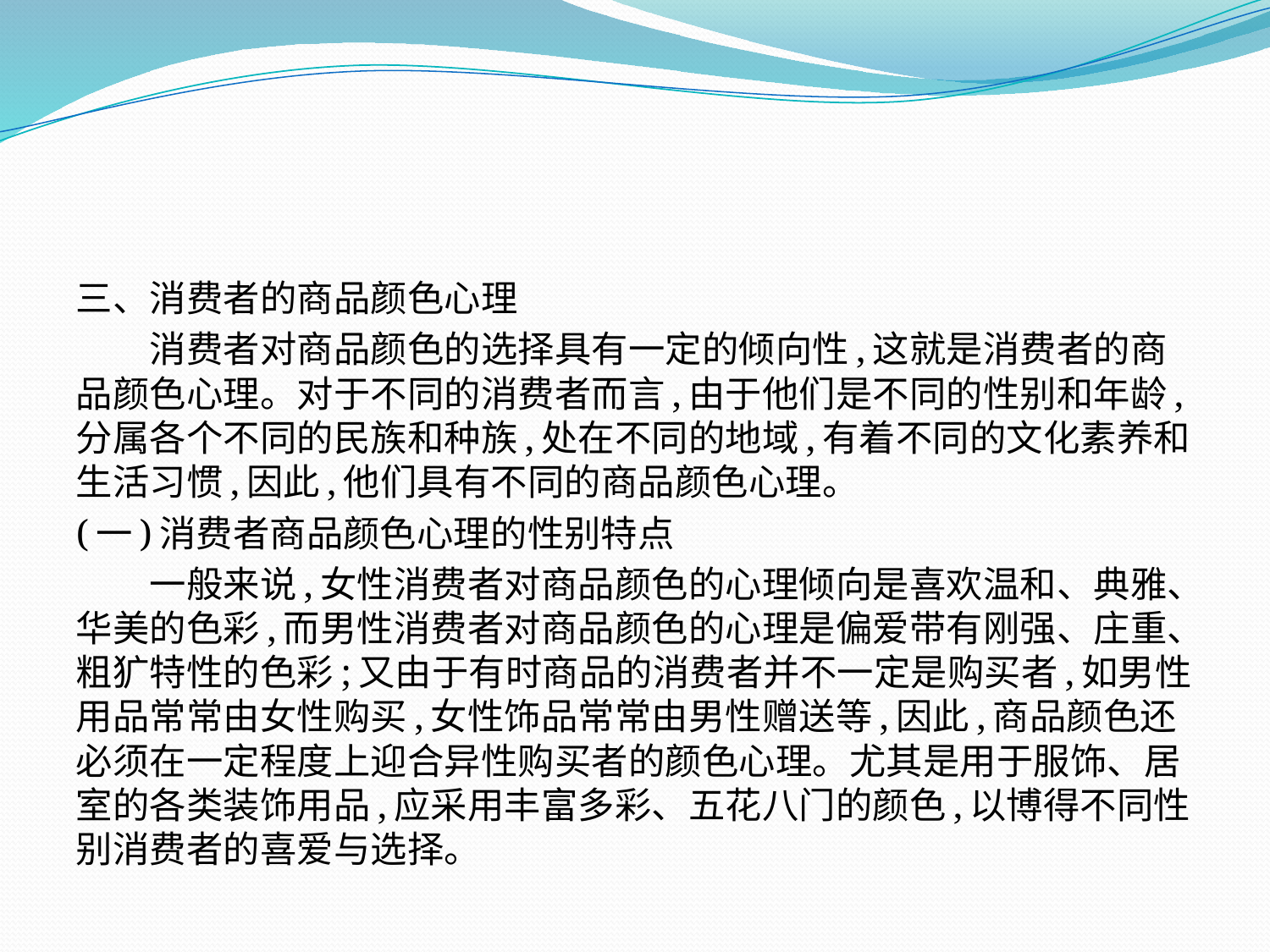

三、消费者的商品颜色心理
　　消费者对商品颜色的选择具有一定的倾向性,这就是消费者的商品颜色心理。对于不同的消费者而言,由于他们是不同的性别和年龄,分属各个不同的民族和种族,处在不同的地域,有着不同的文化素养和生活习惯,因此,他们具有不同的商品颜色心理。
(一)消费者商品颜色心理的性别特点
　　一般来说,女性消费者对商品颜色的心理倾向是喜欢温和、典雅、华美的色彩,而男性消费者对商品颜色的心理是偏爱带有刚强、庄重、粗犷特性的色彩;又由于有时商品的消费者并不一定是购买者,如男性用品常常由女性购买,女性饰品常常由男性赠送等,因此,商品颜色还必须在一定程度上迎合异性购买者的颜色心理。尤其是用于服饰、居室的各类装饰用品,应采用丰富多彩、五花八门的颜色,以博得不同性别消费者的喜爱与选择。